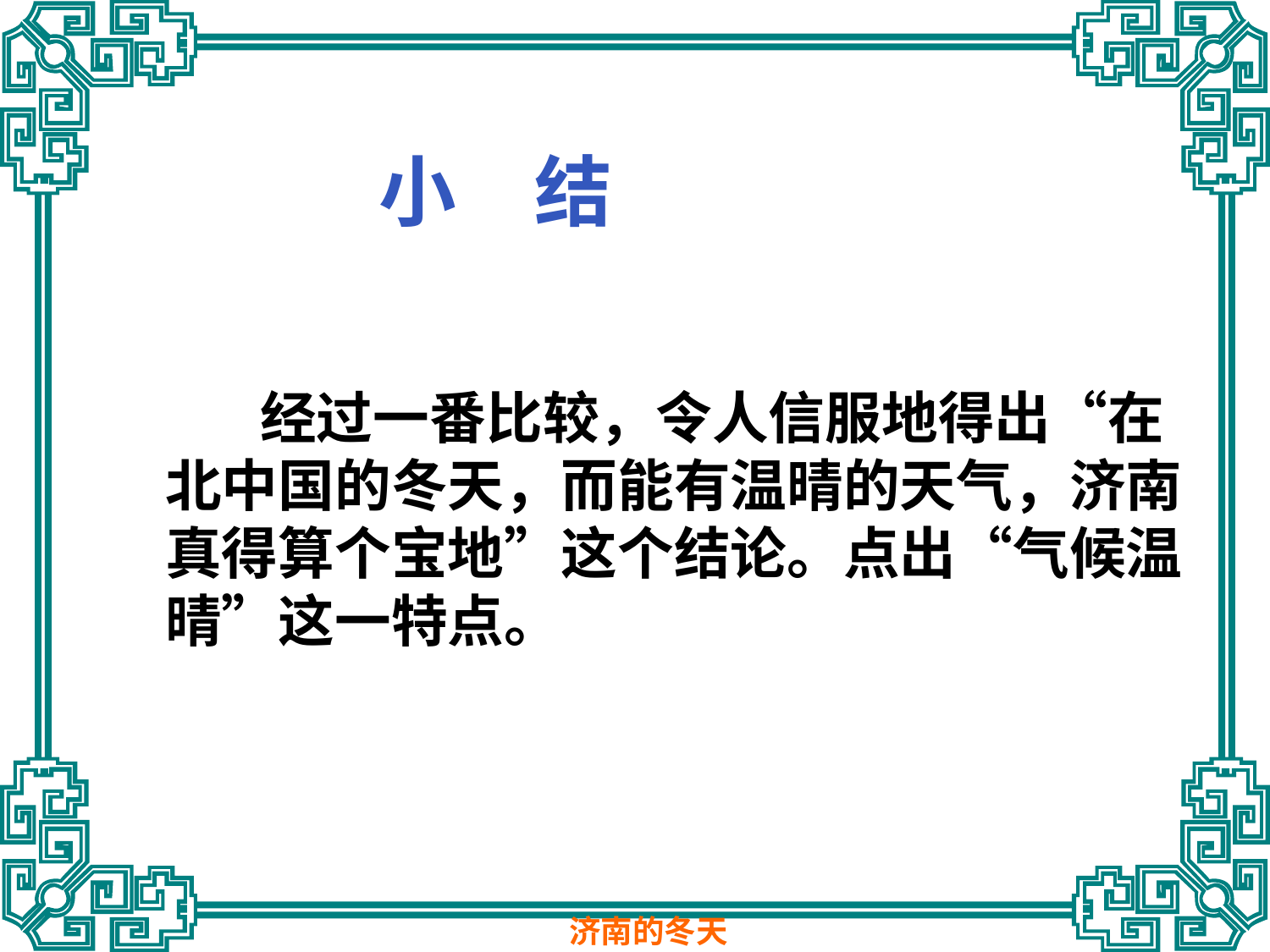

# 小　结
          经过一番比较，令人信服地得出“在北中国的冬天，而能有温晴的天气，济南真得算个宝地”这个结论。点出“气候温晴”这一特点。